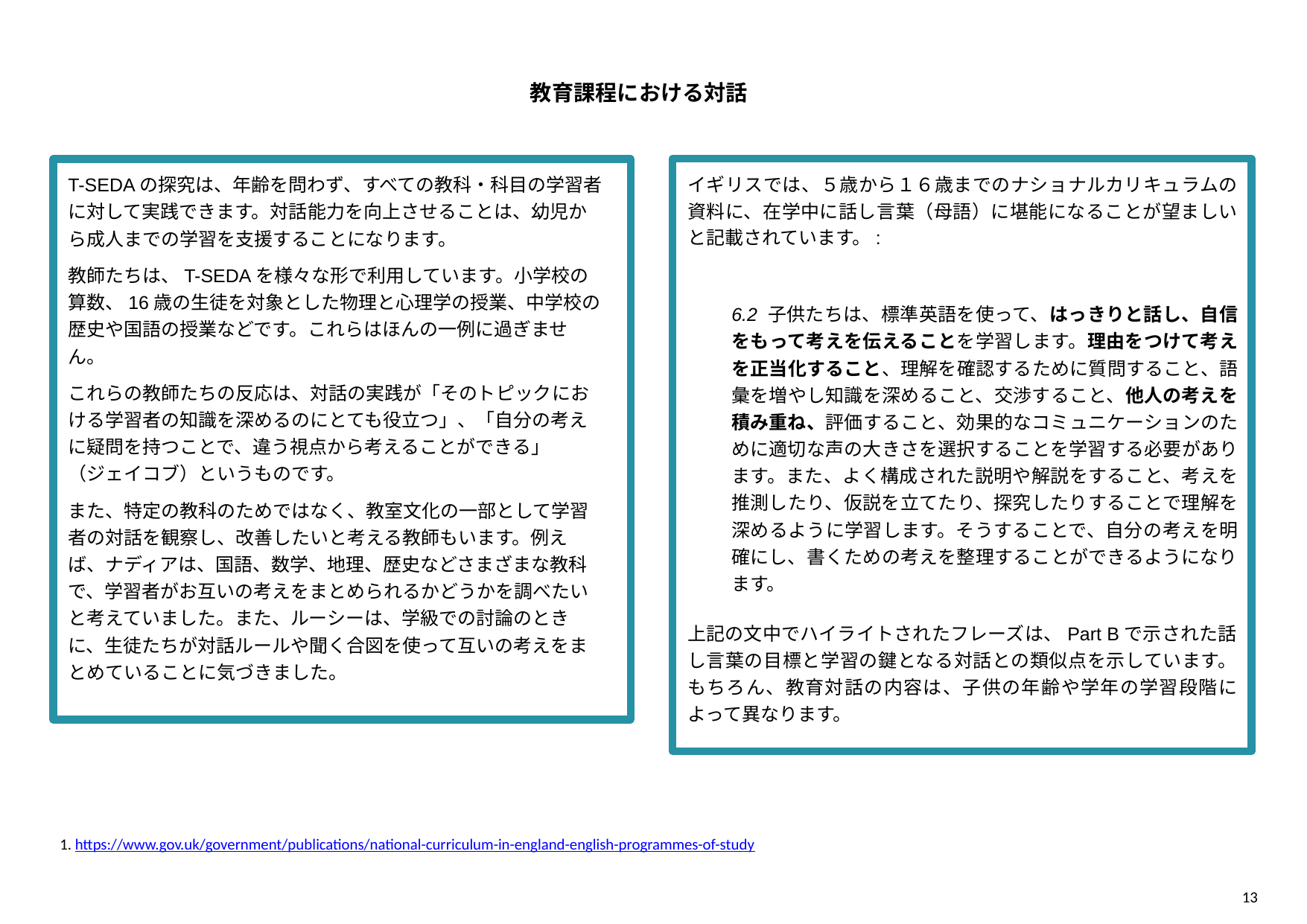

教育課程における対話
イギリスでは、５歳から１６歳までのナショナルカリキュラムの資料に、在学中に話し言葉（母語）に堪能になることが望ましいと記載されています。:

6.2 子供たちは、標準英語を使って、はっきりと話し、自信をもって考えを伝えることを学習します。理由をつけて考えを正当化すること、理解を確認するために質問すること、語彙を増やし知識を深めること、交渉すること、他人の考えを積み重ね、評価すること、効果的なコミュニケーションのために適切な声の大きさを選択することを学習する必要があります。また、よく構成された説明や解説をすること、考えを推測したり、仮説を立てたり、探究したりすることで理解を深めるように学習します。そうすることで、自分の考えを明確にし、書くための考えを整理することができるようになります。

上記の文中でハイライトされたフレーズは、Part Bで示された話し言葉の目標と学習の鍵となる対話との類似点を示しています。もちろん、教育対話の内容は、子供の年齢や学年の学習段階によって異なります。

T-SEDAの探究は、年齢を問わず、すべての教科・科目の学習者に対して実践できます。対話能力を向上させることは、幼児から成人までの学習を支援することになります。
教師たちは、T-SEDAを様々な形で利用しています。小学校の算数、16歳の生徒を対象とした物理と心理学の授業、中学校の歴史や国語の授業などです。これらはほんの一例に過ぎません。
これらの教師たちの反応は、対話の実践が「そのトピックにおける学習者の知識を深めるのにとても役立つ」、「自分の考えに疑問を持つことで、違う視点から考えることができる」（ジェイコブ）というものです。
また、特定の教科のためではなく、教室文化の一部として学習者の対話を観察し、改善したいと考える教師もいます。例えば、ナディアは、国語、数学、地理、歴史などさまざまな教科で、学習者がお互いの考えをまとめられるかどうかを調べたいと考えていました。また、ルーシーは、学級での討論のときに、生徒たちが対話ルールや聞く合図を使って互いの考えをまとめていることに気づきました。

1. https://www.gov.uk/government/publications/national-curriculum-in-england-english-programmes-of-study
13